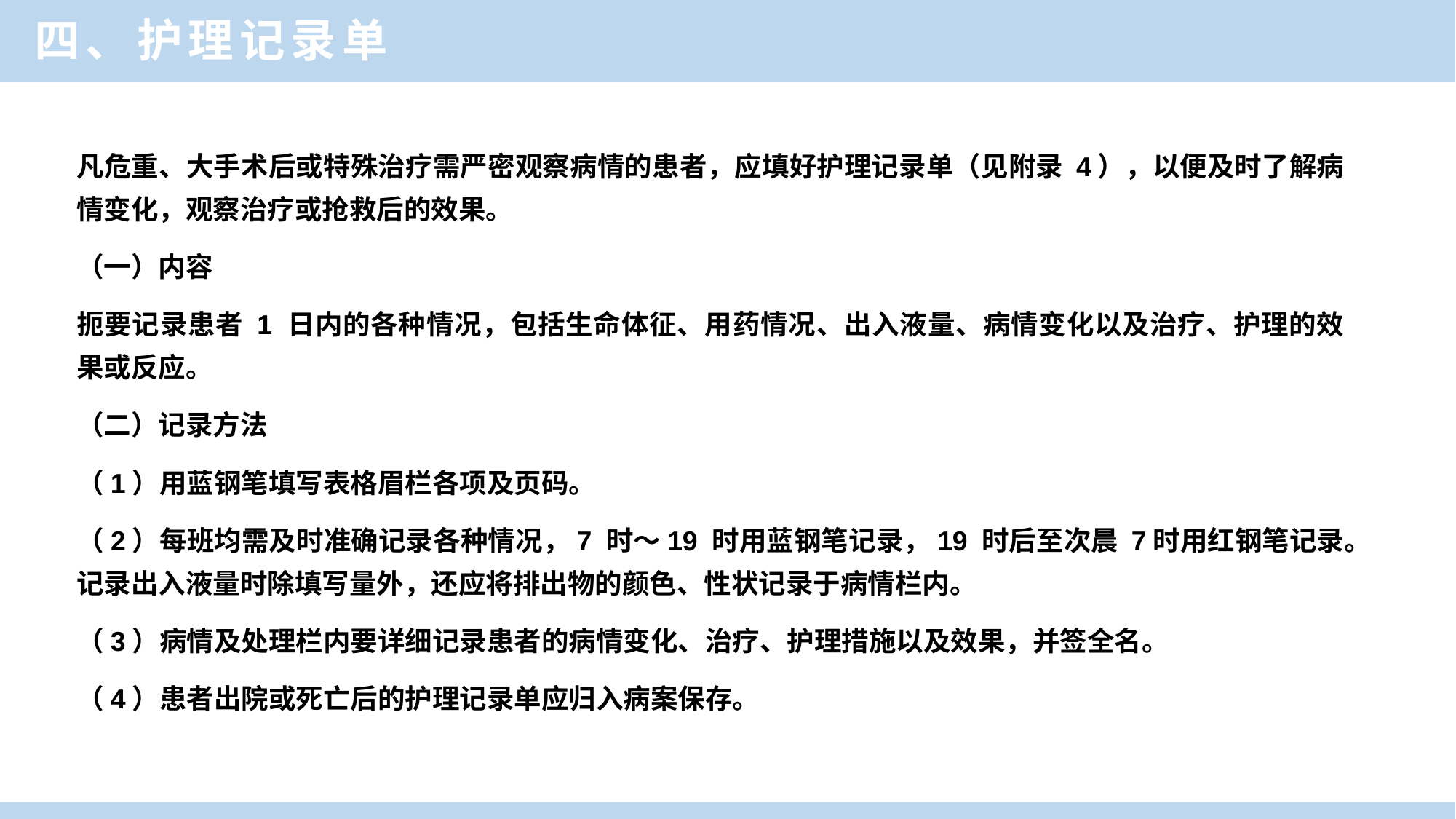

四、护理记录单
凡危重、大手术后或特殊治疗需严密观察病情的患者，应填好护理记录单（见附录 4），以便及时了解病情变化，观察治疗或抢救后的效果。
（一）内容
扼要记录患者 1 日内的各种情况，包括生命体征、用药情况、出入液量、病情变化以及治疗、护理的效果或反应。
（二）记录方法
（1）用蓝钢笔填写表格眉栏各项及页码。
（2）每班均需及时准确记录各种情况，7 时～19 时用蓝钢笔记录，19 时后至次晨 7时用红钢笔记录。记录出入液量时除填写量外，还应将排出物的颜色、性状记录于病情栏内。
（3）病情及处理栏内要详细记录患者的病情变化、治疗、护理措施以及效果，并签全名。
（4）患者出院或死亡后的护理记录单应归入病案保存。